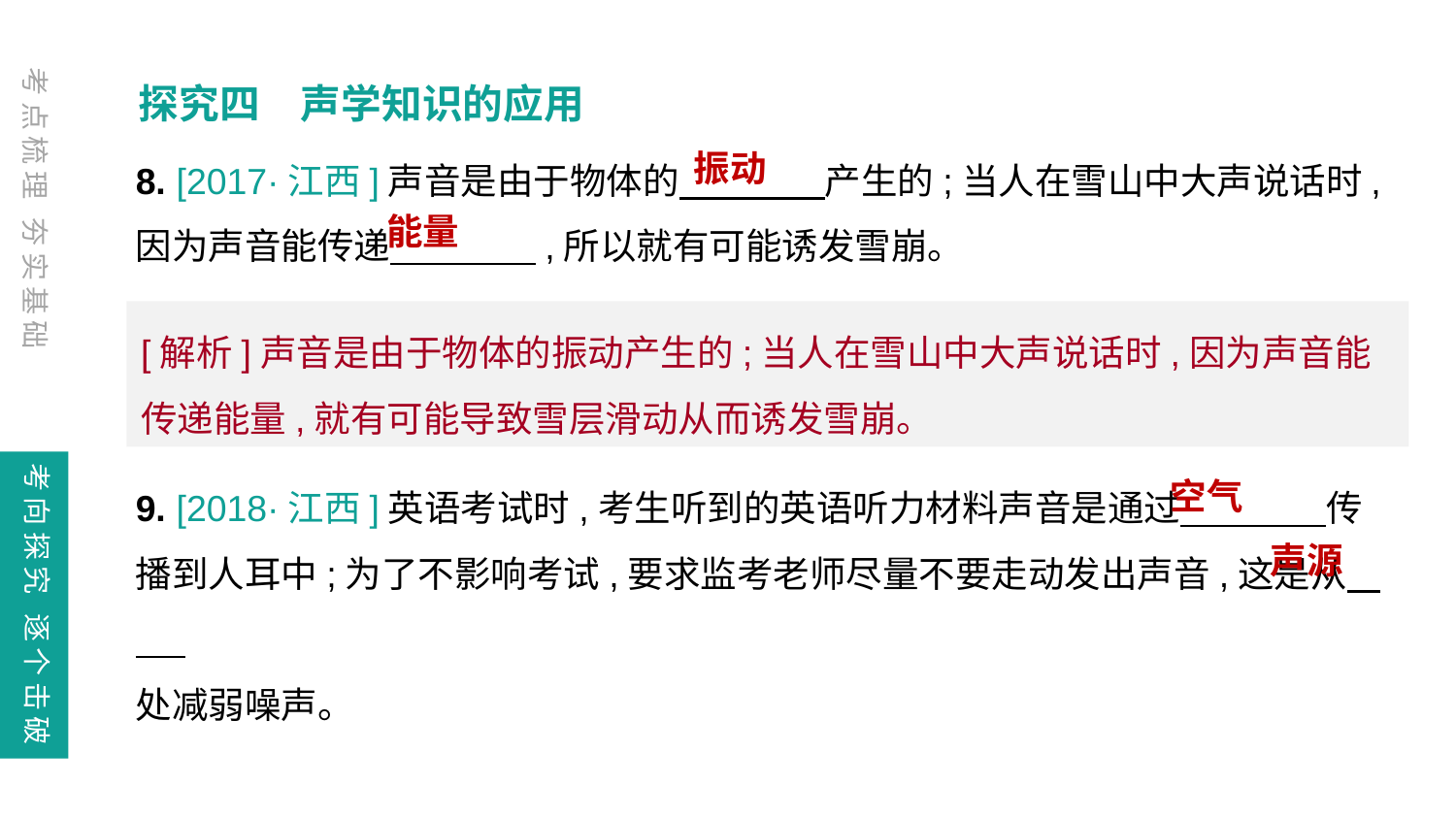

探究四　声学知识的应用
考点梳理 夯实基础
8. [2017·江西]声音是由于物体的　　　　产生的;当人在雪山中大声说话时,因为声音能传递　　　　,所以就有可能诱发雪崩。

9. [2018·江西]英语考试时,考生听到的英语听力材料声音是通过　　　　传播到人耳中;为了不影响考试,要求监考老师尽量不要走动发出声音,这是从
处减弱噪声。
振动
能量
[解析]声音是由于物体的振动产生的;当人在雪山中大声说话时,因为声音能传递能量,就有可能导致雪层滑动从而诱发雪崩。

考向探究 逐个击破
空气
声源